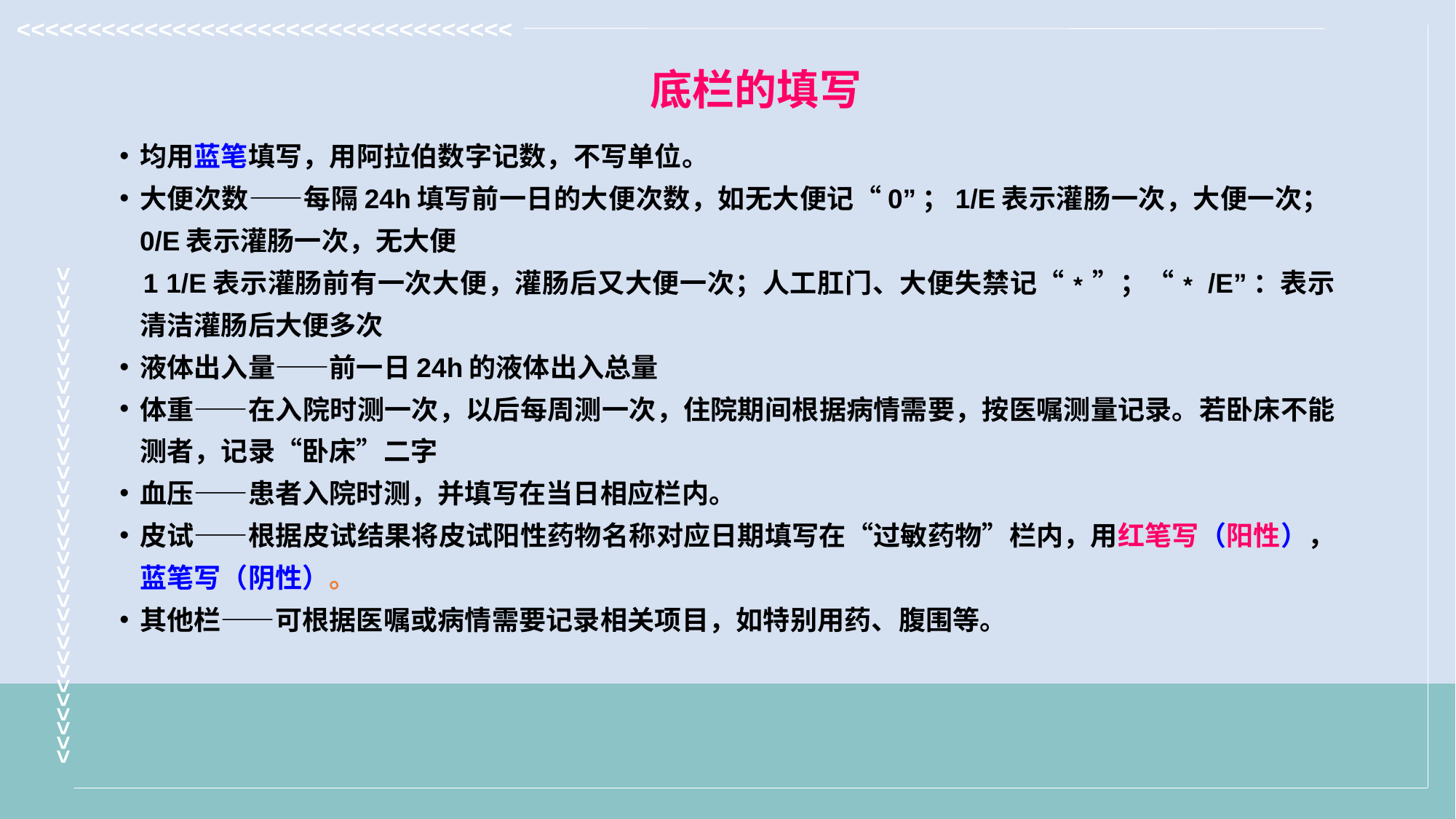

底栏的填写
均用蓝笔填写，用阿拉伯数字记数，不写单位。
大便次数——每隔24h填写前一日的大便次数，如无大便记“0”；1/E表示灌肠一次，大便一次；0/E表示灌肠一次，无大便
   1 1/E表示灌肠前有一次大便，灌肠后又大便一次；人工肛门、大便失禁记“﹡”；“﹡/E”：表示清洁灌肠后大便多次
液体出入量——前一日24h的液体出入总量
体重——在入院时测一次，以后每周测一次，住院期间根据病情需要，按医嘱测量记录。若卧床不能测者，记录“卧床”二字
血压——患者入院时测，并填写在当日相应栏内。
皮试——根据皮试结果将皮试阳性药物名称对应日期填写在“过敏药物”栏内，用红笔写（阳性），蓝笔写（阴性）。
其他栏——可根据医嘱或病情需要记录相关项目，如特别用药、腹围等。